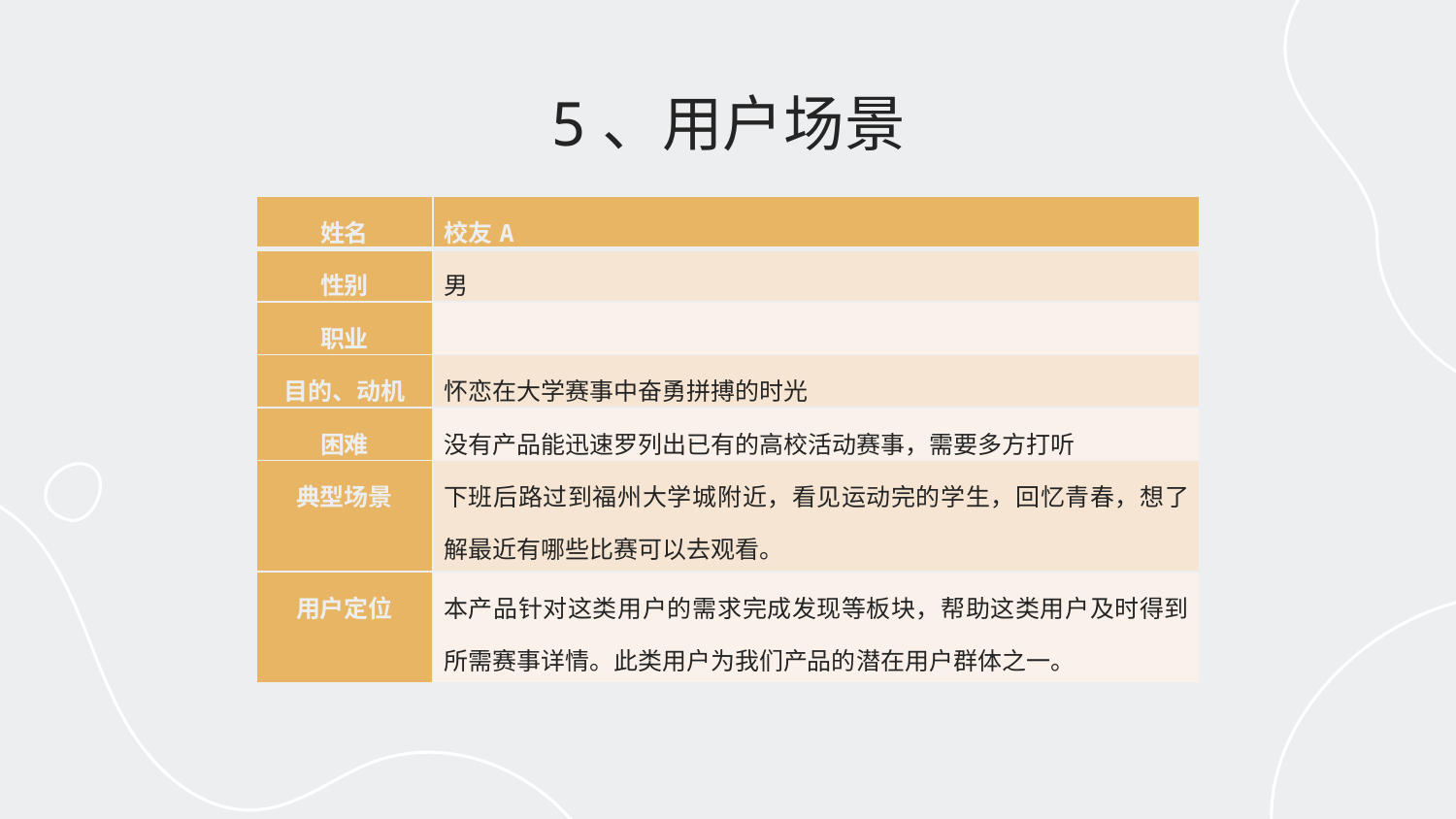

# 5、用户场景
| 姓名 | 校友A |
| --- | --- |
| 性别 | 男 |
| 职业 |  |
| 目的、动机 | 怀恋在大学赛事中奋勇拼搏的时光 |
| 困难 | 没有产品能迅速罗列出已有的高校活动赛事，需要多方打听 |
| 典型场景 | 下班后路过到福州大学城附近，看见运动完的学生，回忆青春，想了解最近有哪些比赛可以去观看。 |
| 用户定位 | 本产品针对这类用户的需求完成发现等板块，帮助这类用户及时得到所需赛事详情。此类用户为我们产品的潜在用户群体之一。 |